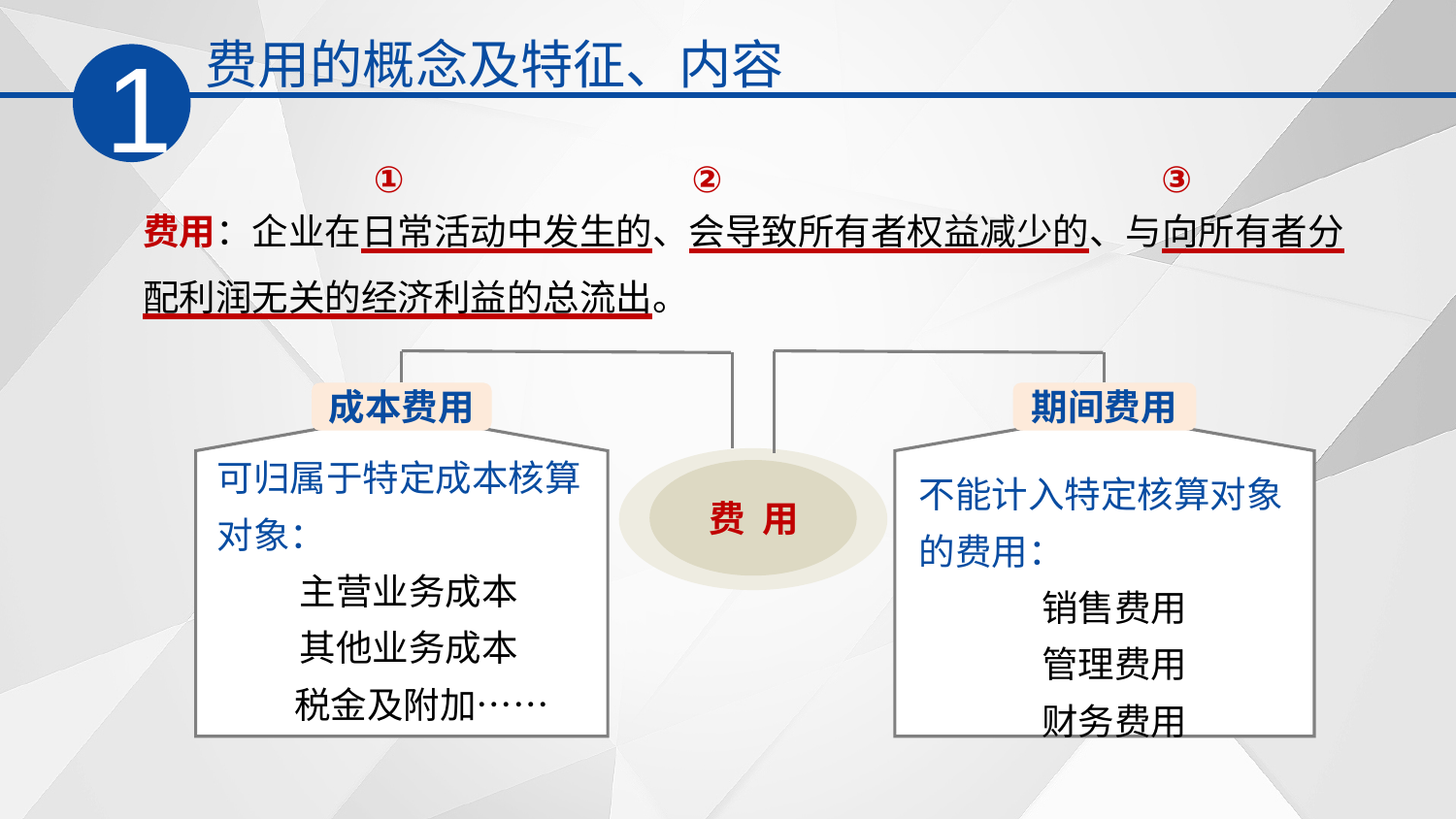

费用的概念及特征、内容
1

①
②
③
费用：企业在日常活动中发生的、会导致所有者权益减少的、与向所有者分配利润无关的经济利益的总流出。
成本费用

可归属于特定成本核算对象：
主营业务成本
其他业务成本
  税金及附加……
期间费用

不能计入特定核算对象的费用：
销售费用
管理费用
财务费用

费  用